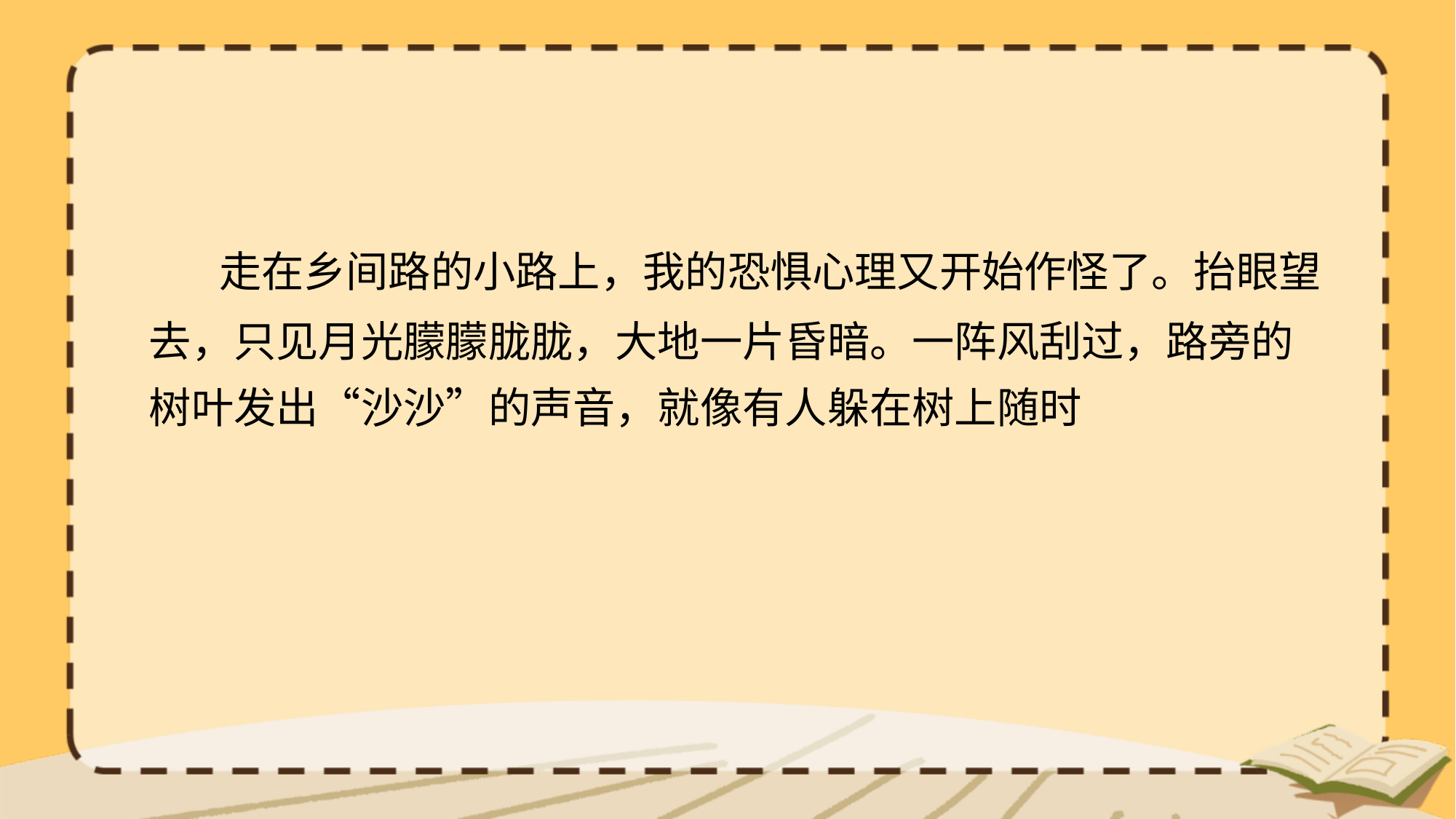

走在乡间路的小路上，我的恐惧心理又开始作怪了。抬眼望去，只见月光朦朦胧胧，大地一片昏暗。一阵风刮过，路旁的树叶发出“沙沙”的声音，就像有人躲在树上随时